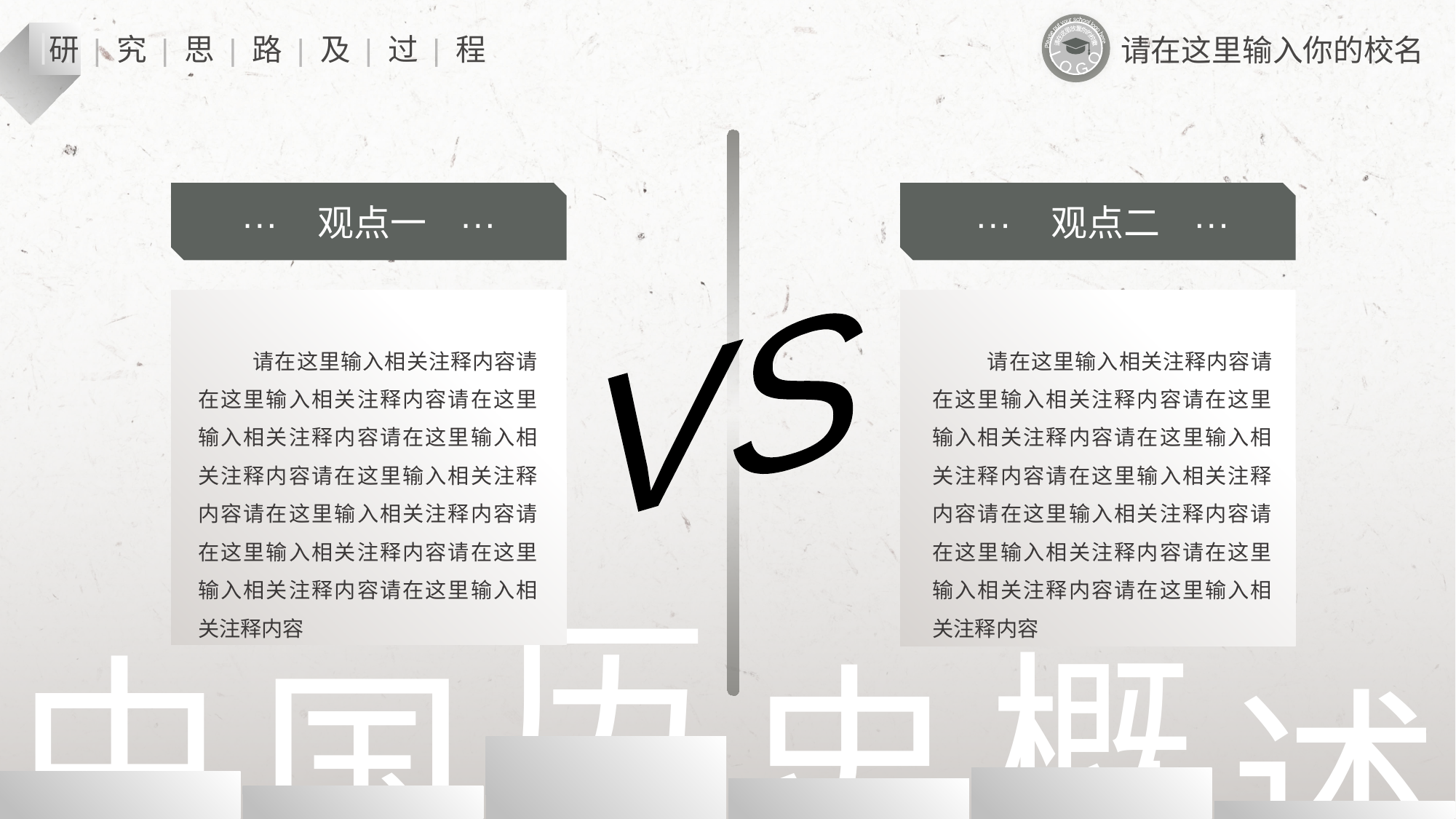

Please put your school logo here

L O G O
请在这里放置你的校徽

三

研 | 究 | 思 | 路 | 及 | 过 | 程
请在这里输入你的校名

···   观点一   ···
···   观点二   ···

VS
         请在这里输入相关注释内容请在这里输入相关注释内容请在这里输入相关注释内容请在这里输入相关注释内容请在这里输入相关注释内容请在这里输入相关注释内容请在这里输入相关注释内容请在这里输入相关注释内容请在这里输入相关注释内容
         请在这里输入相关注释内容请在这里输入相关注释内容请在这里输入相关注释内容请在这里输入相关注释内容请在这里输入相关注释内容请在这里输入相关注释内容请在这里输入相关注释内容请在这里输入相关注释内容请在这里输入相关注释内容